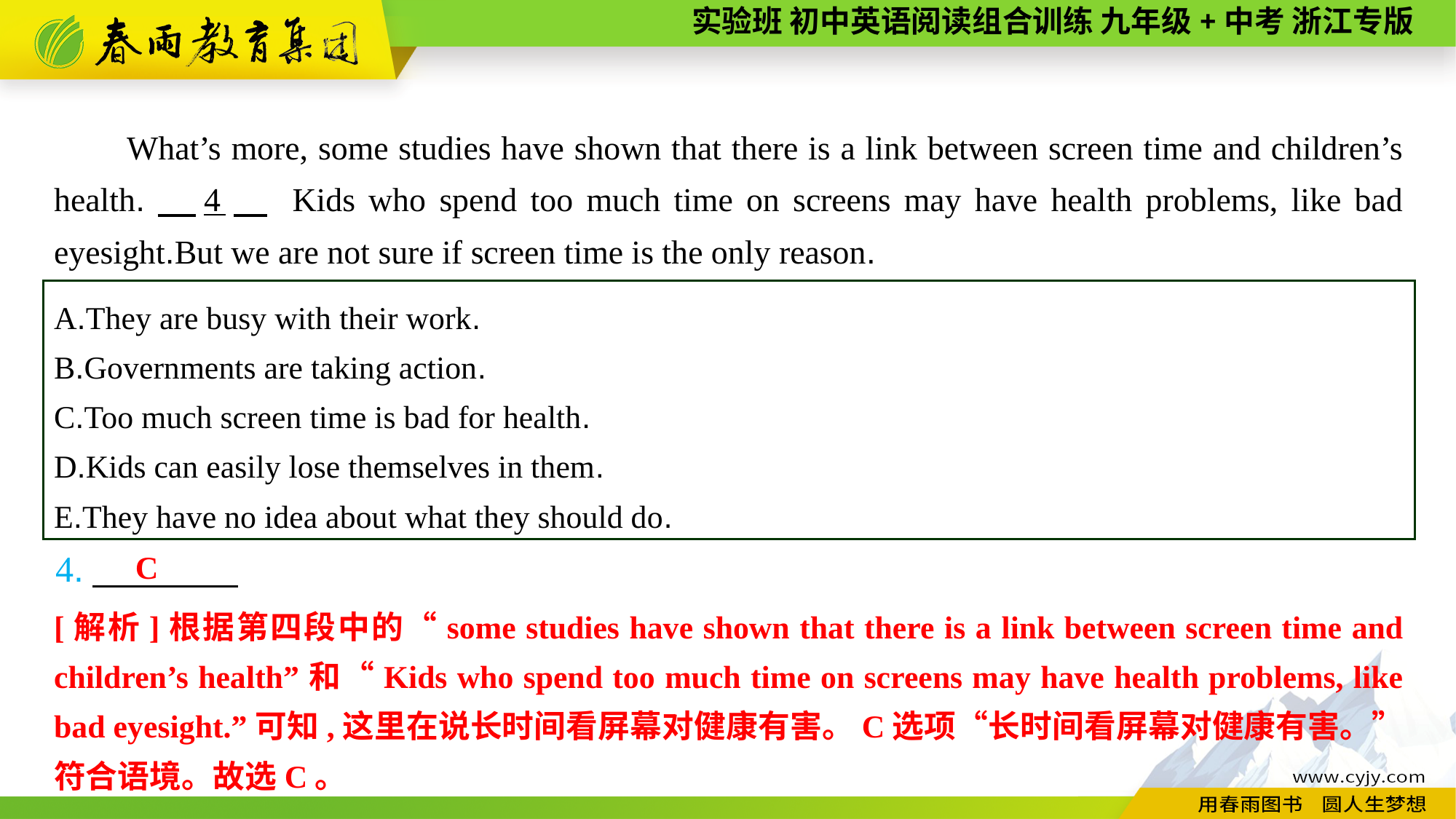

What’s more, some studies have shown that there is a link between screen time and children’s health.　4　 Kids who spend too much time on screens may have health problems, like bad eyesight.But we are not sure if screen time is the only reason.
A.They are busy with their work.
B.Governments are taking action.
C.Too much screen time is bad for health.
D.Kids can easily lose themselves in them.
E.They have no idea about what they should do.

4.
C
[解析]根据第四段中的“some studies have shown that there is a link between screen time and children’s health”和“Kids who spend too much time on screens may have health problems, like bad eyesight.”可知,这里在说长时间看屏幕对健康有害。C选项“长时间看屏幕对健康有害。”符合语境。故选C。